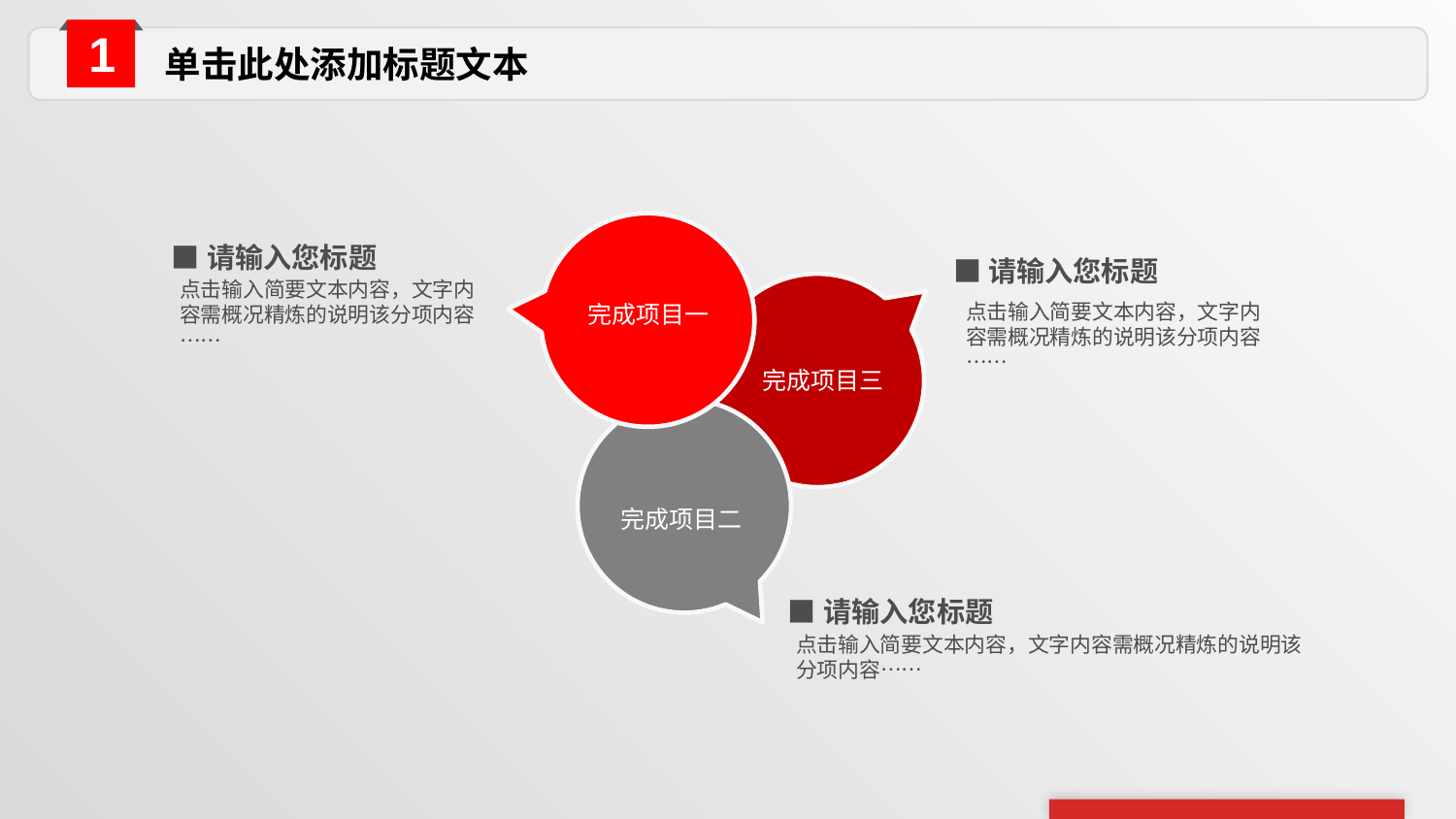

单击此处添加标题文本

■请输入您标题

■请输入您标题
点击输入简要文本内容，文字内容需概况精炼的说明该分项内容……
完成项目一
点击输入简要文本内容，文字内容需概况精炼的说明该分项内容……
完成项目三

完成项目二
■请输入您标题
点击输入简要文本内容，文字内容需概况精炼的说明该分项内容……